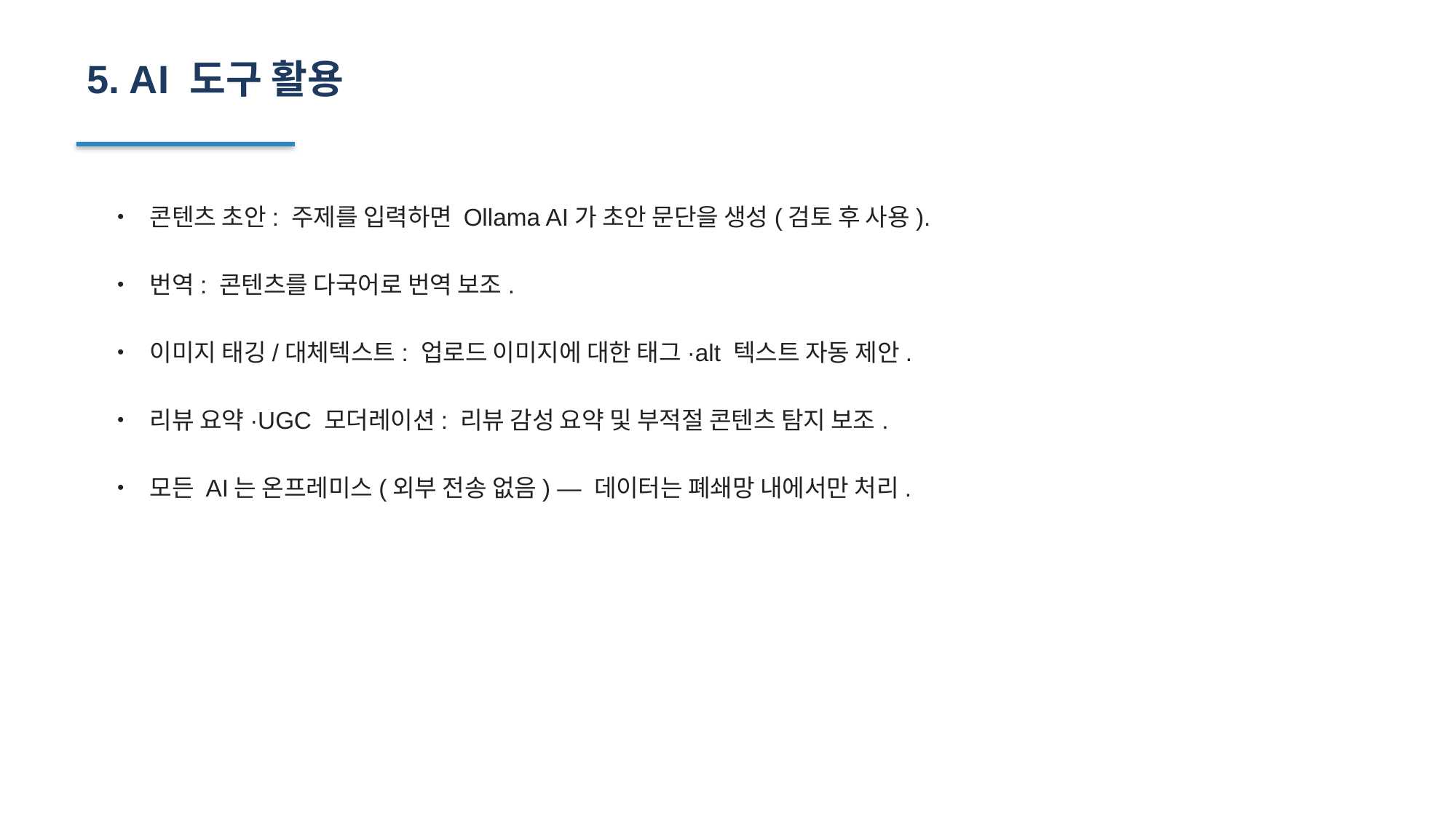

5. AI 도구 활용

•  콘텐츠 초안: 주제를 입력하면 Ollama AI가 초안 문단을 생성(검토 후 사용).
•  번역: 콘텐츠를 다국어로 번역 보조.
•  이미지 태깅/대체텍스트: 업로드 이미지에 대한 태그·alt 텍스트 자동 제안.
•  리뷰 요약·UGC 모더레이션: 리뷰 감성 요약 및 부적절 콘텐츠 탐지 보조.
•  모든 AI는 온프레미스(외부 전송 없음) — 데이터는 폐쇄망 내에서만 처리.